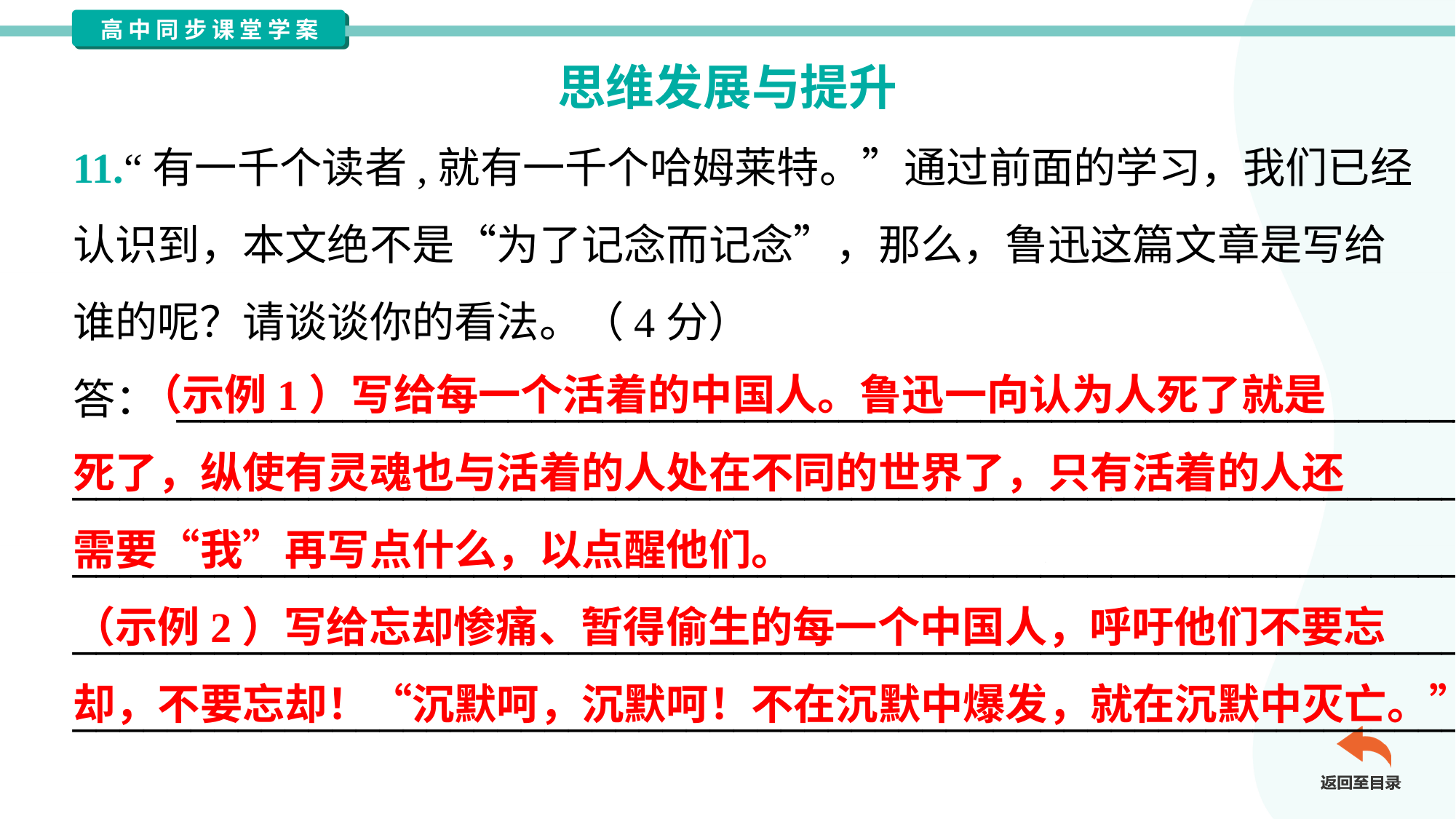

思维发展与提升
11.“有一千个读者,就有一千个哈姆莱特。”通过前面的学习，我们已经
认识到，本文绝不是“为了记念而记念”，那么，鲁迅这篇文章是写给
谁的呢？请谈谈你的看法。（4分）
答： ________________________________________________________
_____________________________________________________________
_____________________________________________________________
_____________________________________________________________
_____________________________________________________________
      （示例1）写给每一个活着的中国人。鲁迅一向认为人死了就是
死了，纵使有灵魂也与活着的人处在不同的世界了，只有活着的人还
需要“我”再写点什么，以点醒他们。
（示例2）写给忘却惨痛、暂得偷生的每一个中国人，呼吁他们不要忘
却，不要忘却！“沉默呵，沉默呵！不在沉默中爆发，就在沉默中灭亡。”